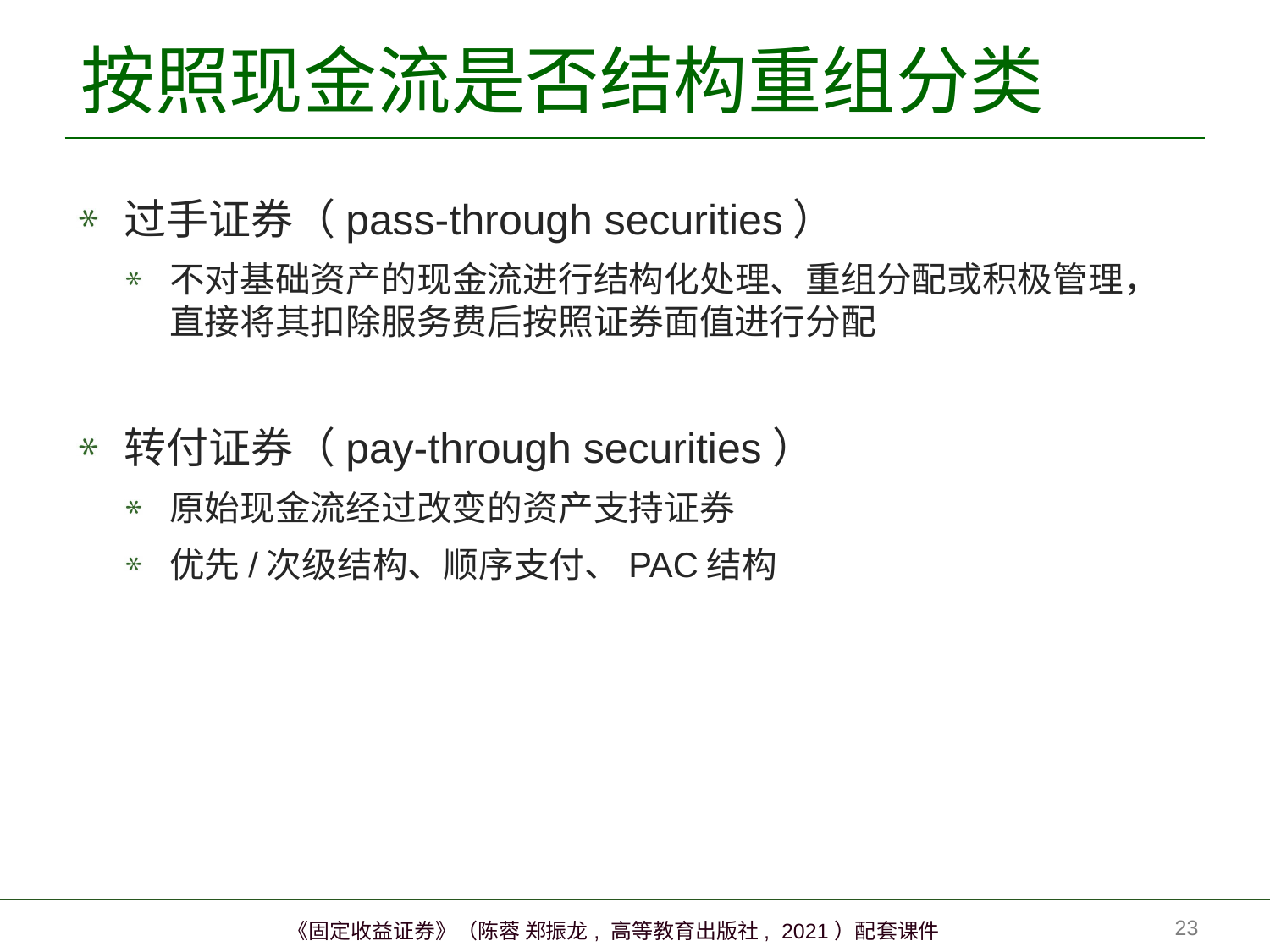

# 按照现金流是否结构重组分类
过手证券（pass-through securities）
不对基础资产的现金流进行结构化处理、重组分配或积极管理，直接将其扣除服务费后按照证券面值进行分配

转付证券（pay-through securities）
原始现金流经过改变的资产支持证券
优先/次级结构、顺序支付、PAC结构
23